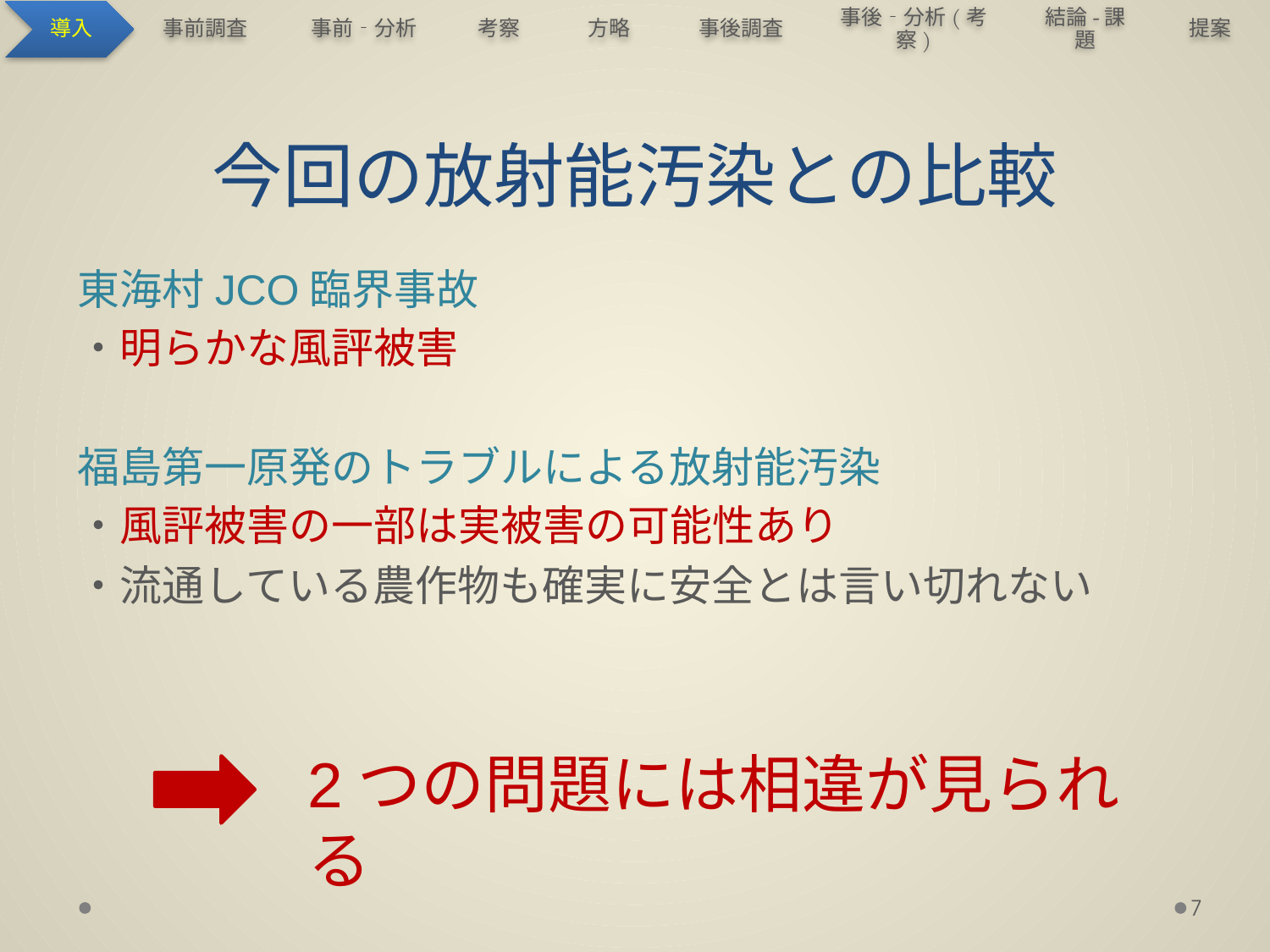

導入
事前調査
事前‐分析
考察
方略
事後調査
事後‐分析(考察)
結論-課題
提案
# 今回の放射能汚染との比較
東海村JCO臨界事故
・明らかな風評被害

福島第一原発のトラブルによる放射能汚染
・風評被害の一部は実被害の可能性あり
・流通している農作物も確実に安全とは言い切れない

2つの問題には相違が見られる

7